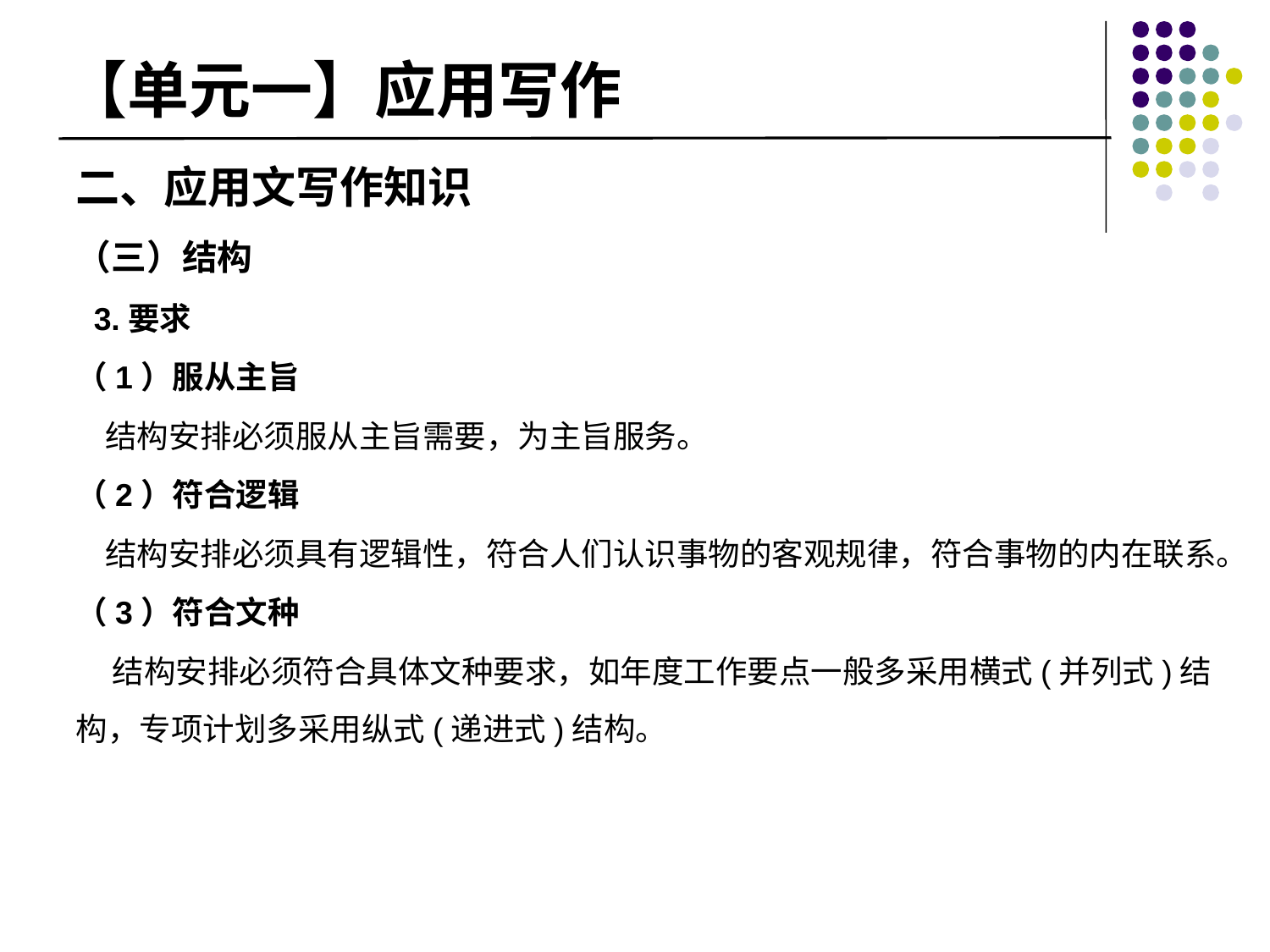

# 【单元一】应用写作
二、应用文写作知识
（三）结构
  3.要求
（1）服从主旨
   结构安排必须服从主旨需要，为主旨服务。
（2）符合逻辑
   结构安排必须具有逻辑性，符合人们认识事物的客观规律，符合事物的内在联系。
（3）符合文种
    结构安排必须符合具体文种要求，如年度工作要点一般多采用横式(并列式)结构，专项计划多采用纵式(递进式)结构。